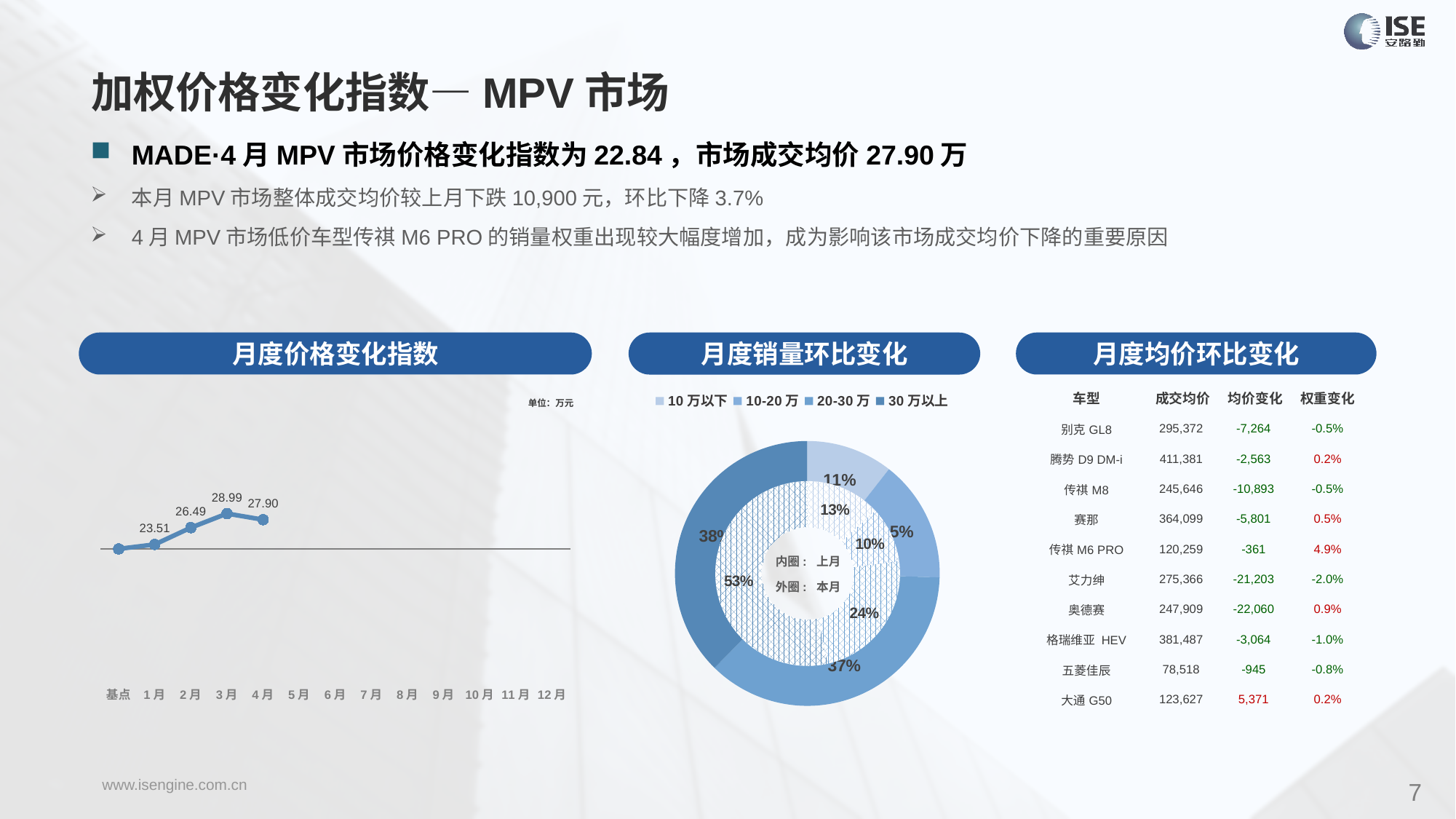

加权价格变化指数—MPV市场
MADE·4月MPV市场价格变化指数为22.84，市场成交均价27.90万
本月MPV市场整体成交均价较上月下跌10,900元，环比下降3.7%
4月MPV市场低价车型传祺M6 PRO的销量权重出现较大幅度增加，成为影响该市场成交均价下降的重要原因
月度价格变化指数

月度均价环比变化

月度销量环比变化

| 车型 | 成交均价 | 均价变化 | 权重变化 |
| --- | --- | --- | --- |
| 别克GL8 | 295,372 | -7,264 | -0.5% |
| 腾势D9 DM-i | 411,381 | -2,563 | 0.2% |
| 传祺M8 | 245,646 | -10,893 | -0.5% |
| 赛那 | 364,099 | -5,801 | 0.5% |
| 传祺M6 PRO | 120,259 | -361 | 4.9% |
| 艾力绅 | 275,366 | -21,203 | -2.0% |
| 奥德赛 | 247,909 | -22,060 | 0.9% |
| 格瑞维亚 HEV | 381,487 | -3,064 | -1.0% |
| 五菱佳辰 | 78,518 | -945 | -0.8% |
| 大通G50 | 123,627 | 5,371 | 0.2% |

### Chart

| Category | Y2022 |
|---|---|
| 基点 | 0.0 |
| 1月 | 3.5 |
| 2月 | 16.61 |
| 3月 | 27.59 |
| 4月 | 22.84 |
| 5月 | None |
| 6月 | None |
| 7月 | None |
| 8月 | None |
| 9月 | None |
| 10月 | None |
| 11月 | None |
| 12月 | None |

### Chart

| Category | 销量 |
|---|---|
| 10万以下 | 8033.0 |
| 10-20万 | 11324.0 |
| 20-30万 | 28003.0 |
| 30万以上 | 28587.0 |
单位：万元

### Chart

| Category | 销量 |
|---|---|
| 10万以下 | 9636.0 |
| 10-20万 | 7276.0 |
| 20-30万 | 17470.0 |
| 30万以上 | 39503.0 |
内圈:  上月
外圈:  本月
7